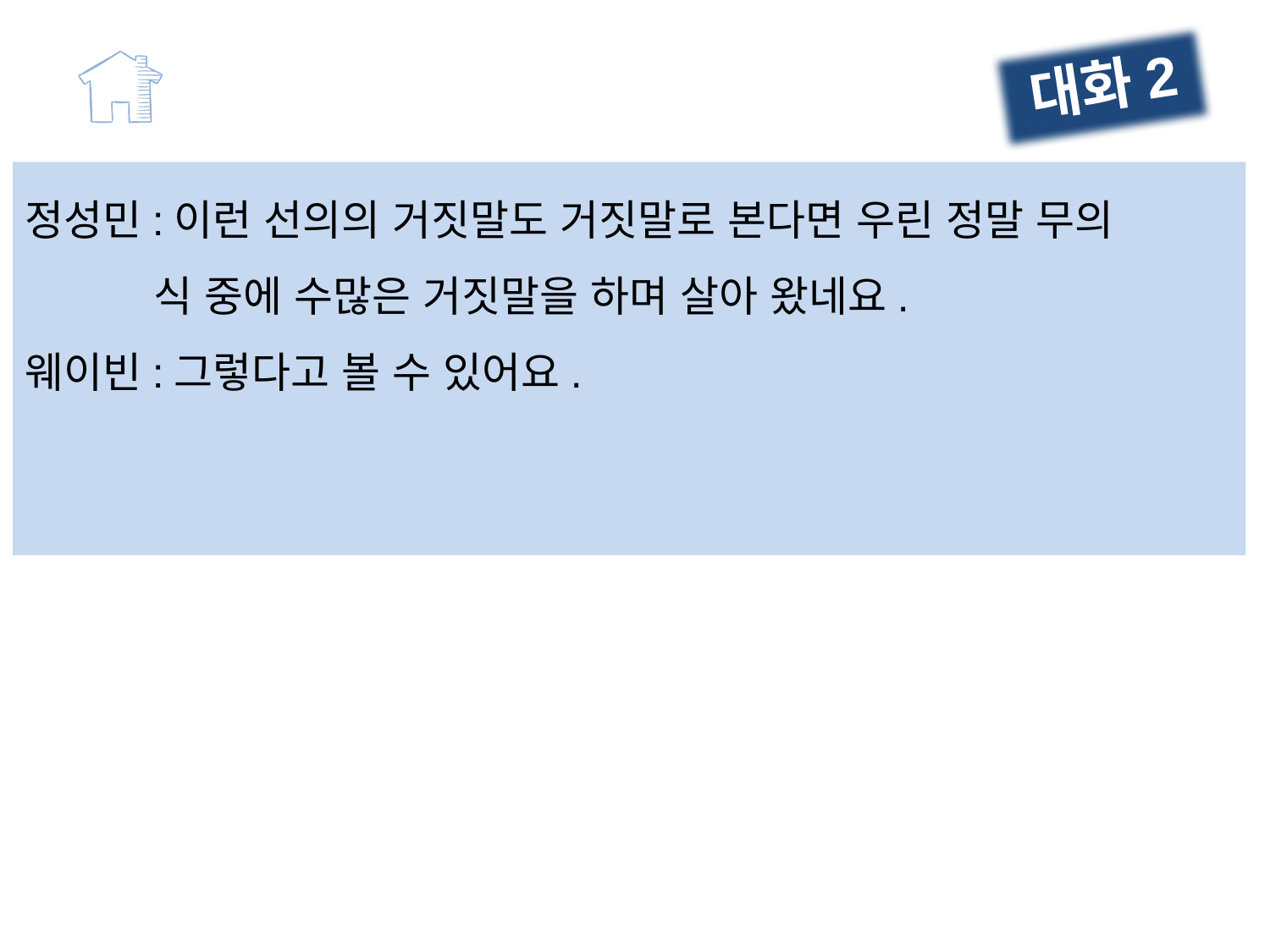

대화2

정성민:이런 선의의 거짓말도 거짓말로 본다면 우린 정말 무의
          식 중에 수많은 거짓말을 하며 살아 왔네요.
웨이빈:그렇다고 볼 수 있어요.